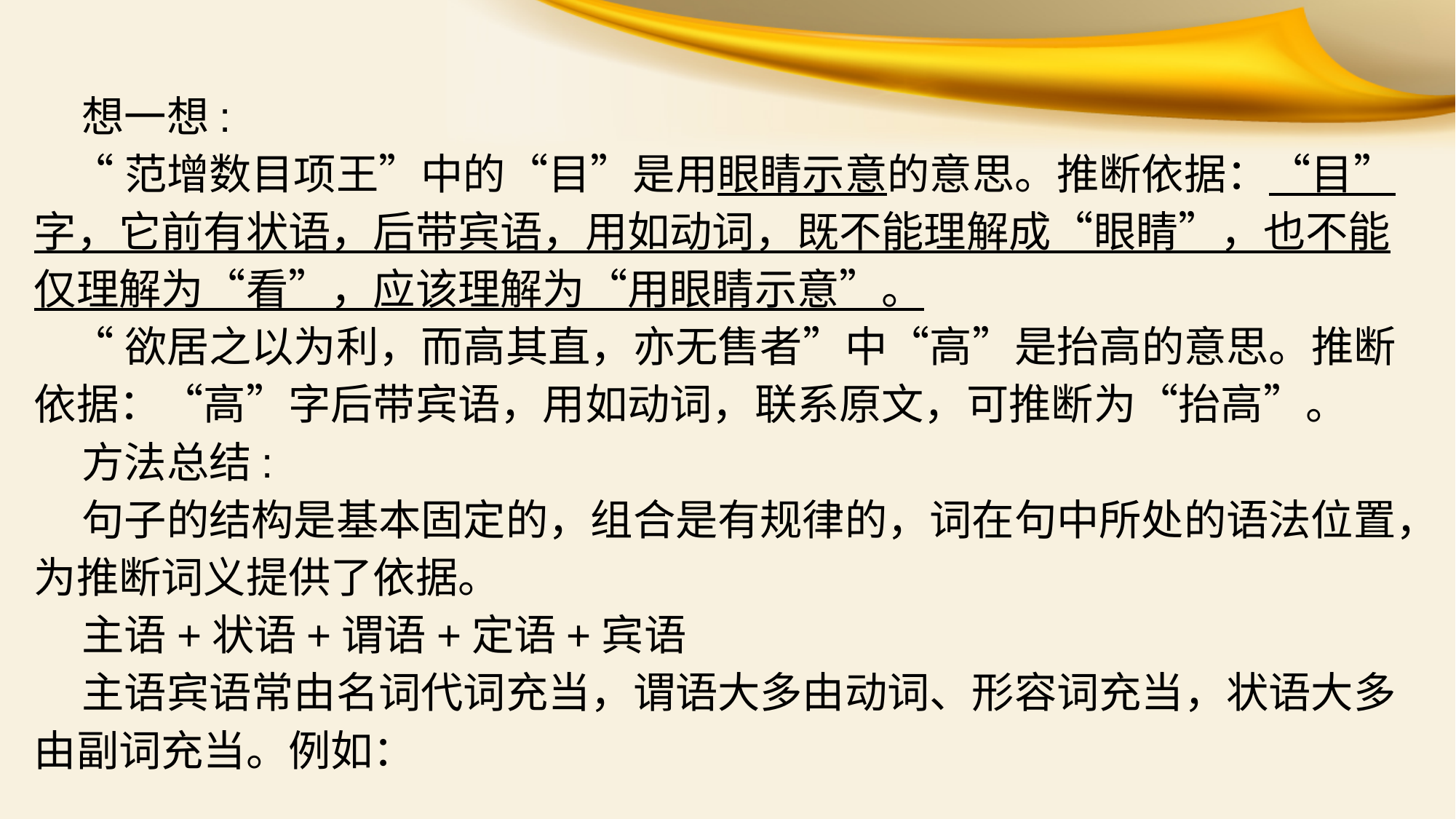

想一想:
    “范增数目项王”中的“目”是用眼睛示意的意思。推断依据：“目”字，它前有状语，后带宾语，用如动词，既不能理解成“眼睛”，也不能仅理解为“看”，应该理解为“用眼睛示意”。
    “欲居之以为利，而高其直，亦无售者”中“高”是抬高的意思。推断依据：“高”字后带宾语，用如动词，联系原文，可推断为“抬高”。
    方法总结:
    句子的结构是基本固定的，组合是有规律的，词在句中所处的语法位置，为推断词义提供了依据。
    主语+状语+谓语+定语+宾语
    主语宾语常由名词代词充当，谓语大多由动词、形容词充当，状语大多由副词充当。例如：